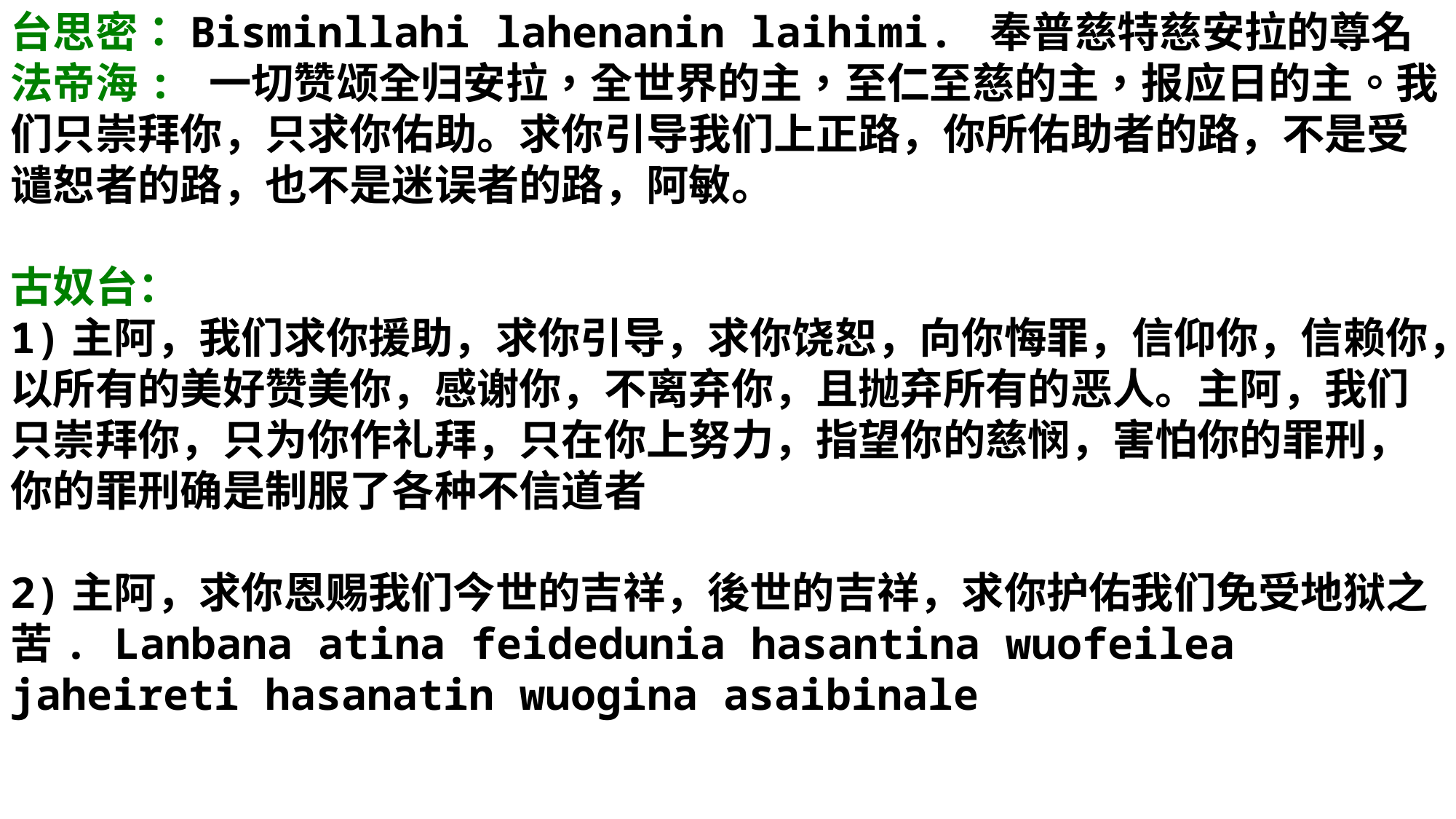

台思密：Bisminllahi lahenanin laihimi. 奉普慈特慈安拉的尊名
法帝海: 一切赞颂全归安拉，全世界的主，至仁至慈的主，报应日的主。我们只崇拜你，只求你佑助。求你引导我们上正路，你所佑助者的路，不是受谴恕者的路，也不是迷误者的路，阿敏。

古奴台：
1)主阿，我们求你援助，求你引导，求你饶恕，向你悔罪，信仰你，信赖你，以所有的美好赞美你，感谢你，不离弃你，且抛弃所有的恶人。主阿，我们只崇拜你，只为你作礼拜，只在你上努力，指望你的慈悯，害怕你的罪刑，你的罪刑确是制服了各种不信道者

2)主阿，求你恩赐我们今世的吉祥，後世的吉祥，求你护佑我们免受地狱之苦. Lanbana atina feidedunia hasantina wuofeilea jaheireti hasanatin wuogina asaibinale